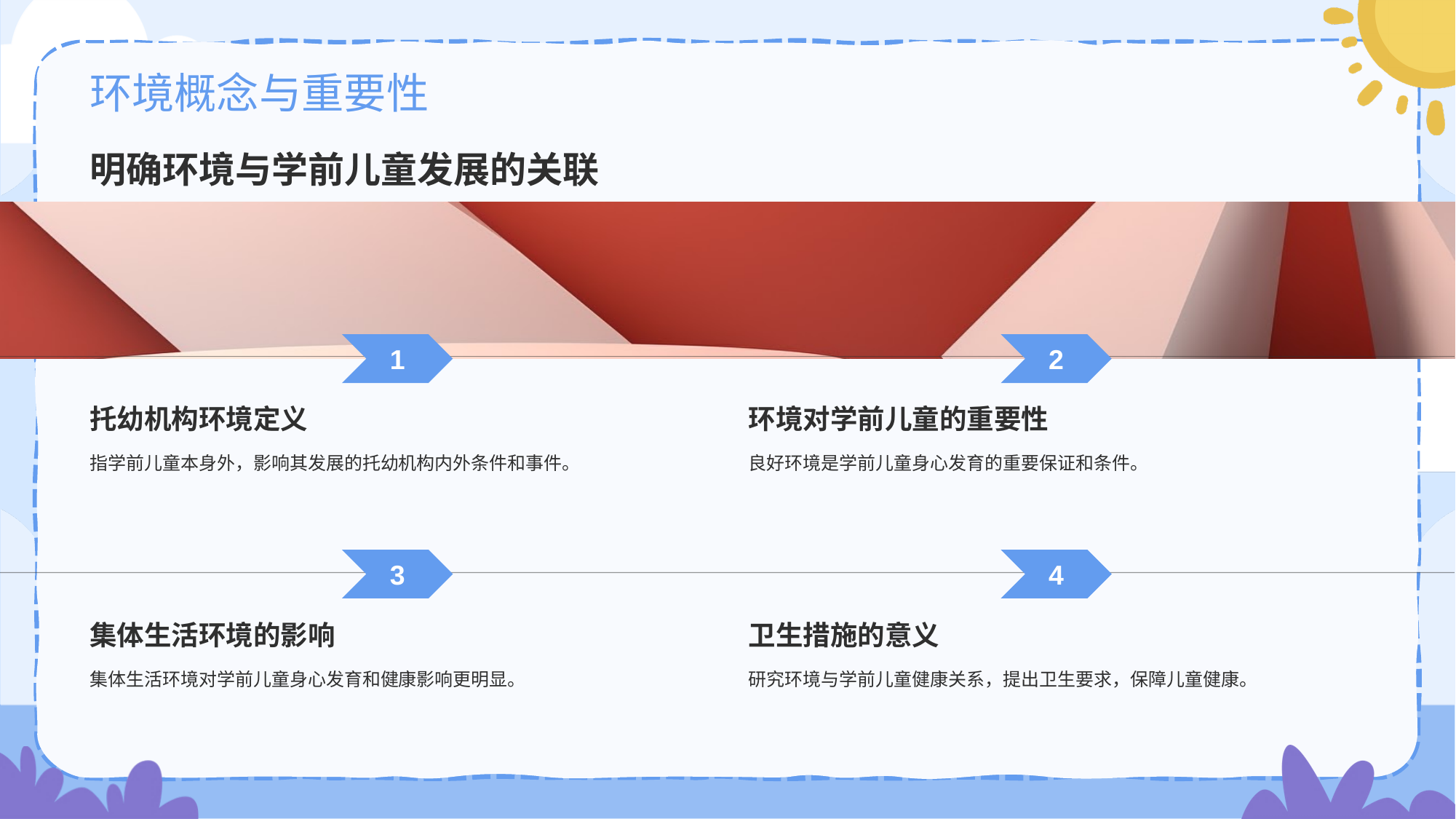

# 环境概念与重要性
明确环境与学前儿童发展的关联

1
托幼机构环境定义
指学前儿童本身外，影响其发展的托幼机构内外条件和事件。
2
环境对学前儿童的重要性
良好环境是学前儿童身心发育的重要保证和条件。
3
集体生活环境的影响
集体生活环境对学前儿童身心发育和健康影响更明显。
4
卫生措施的意义
研究环境与学前儿童健康关系，提出卫生要求，保障儿童健康。